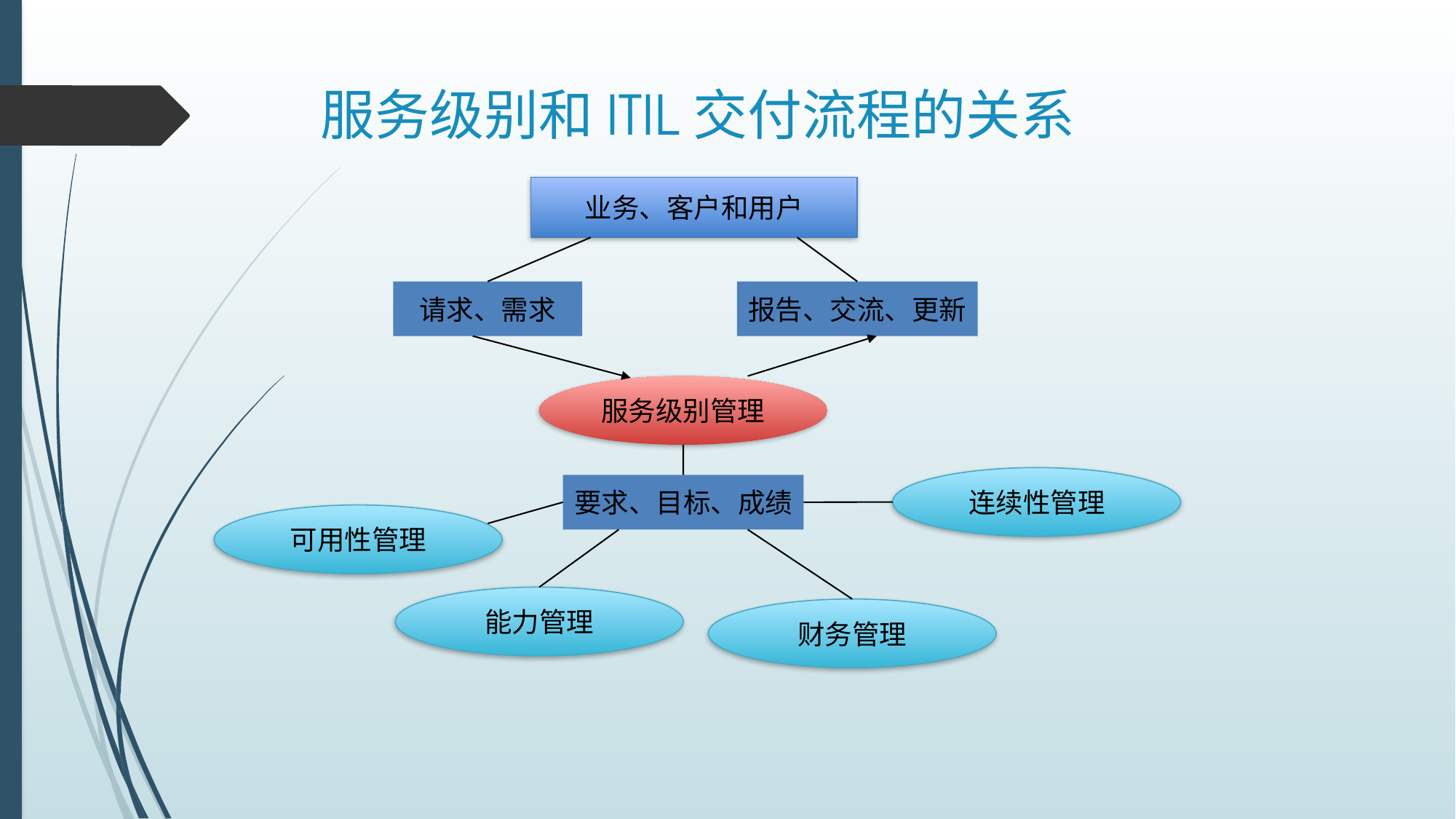

# 服务级别和ITIL交付流程的关系
业务、客户和用户

请求、需求
报告、交流、更新
服务级别管理
连续性管理
要求、目标、成绩
可用性管理
能力管理
财务管理